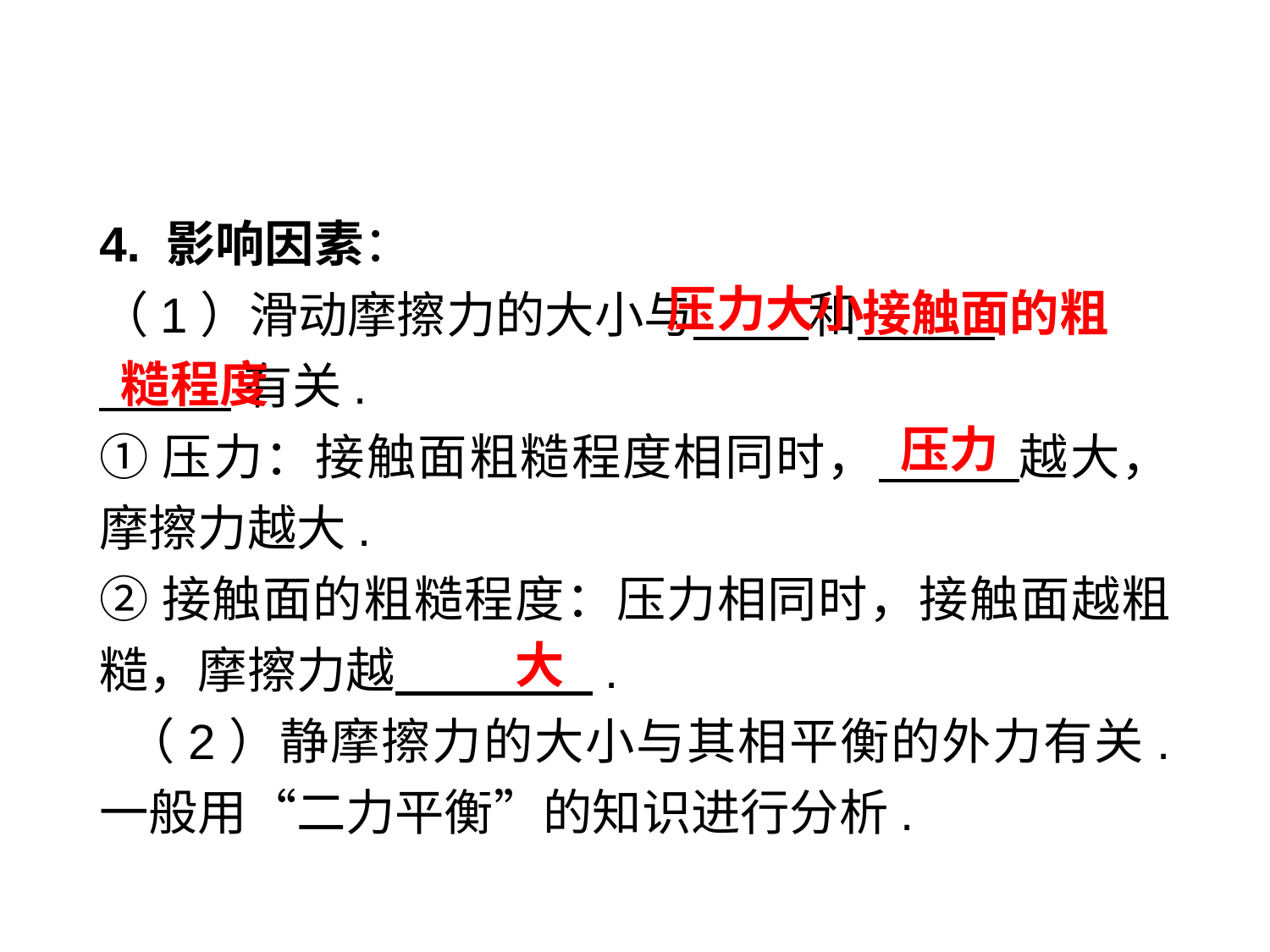

4. 影响因素：
（1）滑动摩擦力的大小与　      和　        .
            有关.
①压力：接触面粗糙程度相同时，　       越大，摩擦力越大.
②接触面的粗糙程度：压力相同时，接触面越粗糙，摩擦力越　         　.
 （2）静摩擦力的大小与其相平衡的外力有关. 一般用“二力平衡”的知识进行分析.
压力大小
                                                                 接触面的粗糙程度
压力
大